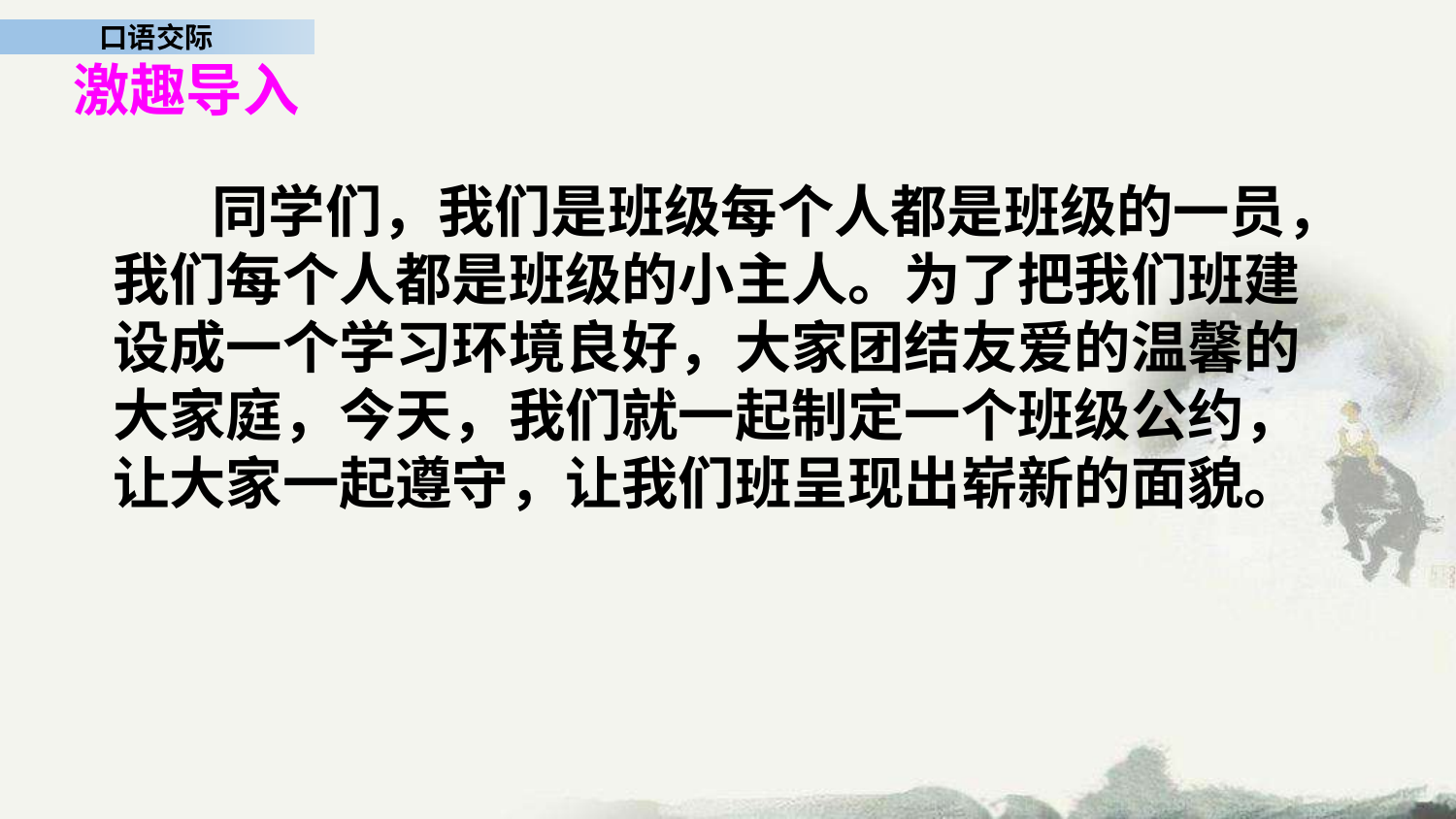

激趣导入
        同学们，我们是班级每个人都是班级的一员，我们每个人都是班级的小主人。为了把我们班建设成一个学习环境良好，大家团结友爱的温馨的大家庭，今天，我们就一起制定一个班级公约，让大家一起遵守，让我们班呈现出崭新的面貌。